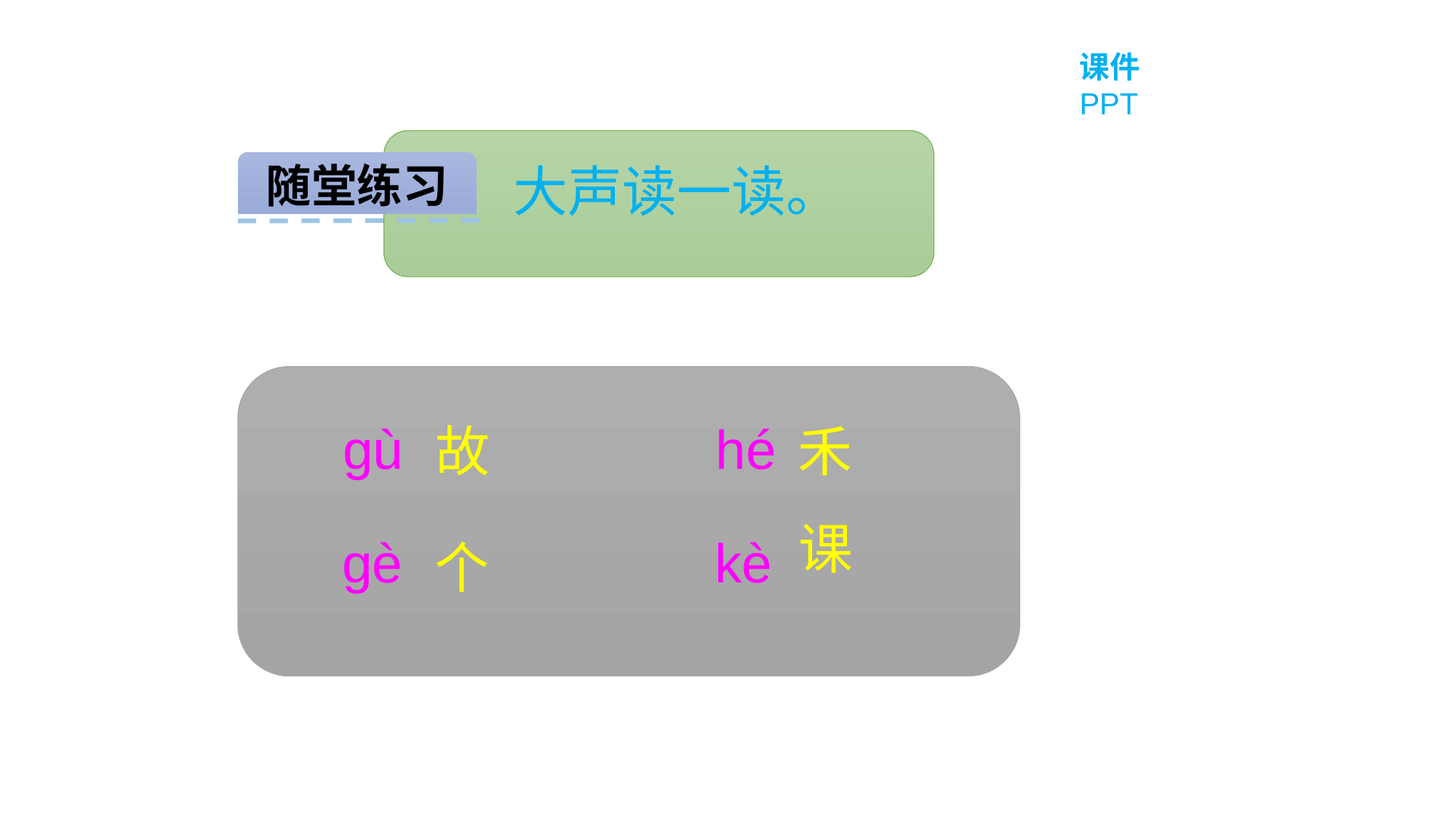

课件PPT

大声读一读。
随堂练习

gù
hé
故
禾
课
gè
kè
个